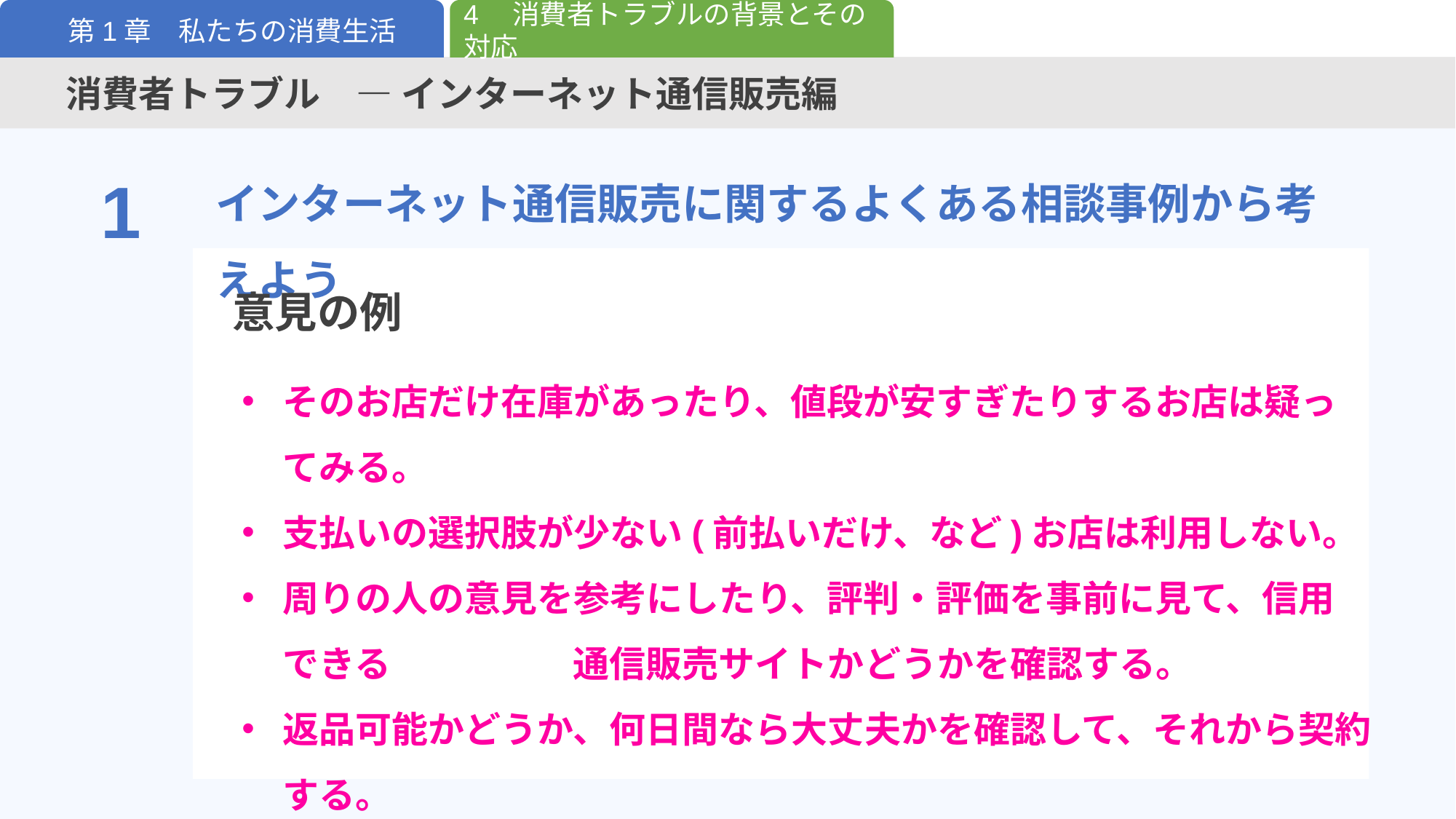

4　消費者トラブルの背景とその対応
第1章　私たちの消費生活
消費者トラブル　― インターネット通信販売編
インターネット通信販売に関するよくある相談事例から考えよう
1

意見の例
そのお店だけ在庫があったり、値段が安すぎたりするお店は疑ってみる。
支払いの選択肢が少ない(前払いだけ、など)お店は利用しない。
周りの人の意見を参考にしたり、評判・評価を事前に見て、信用できる　　　　　通信販売サイトかどうかを確認する。
返品可能かどうか、何日間なら大丈夫かを確認して、それから契約する。
注文受付メールの内容で、注文間違いがないかどうかを確認する。